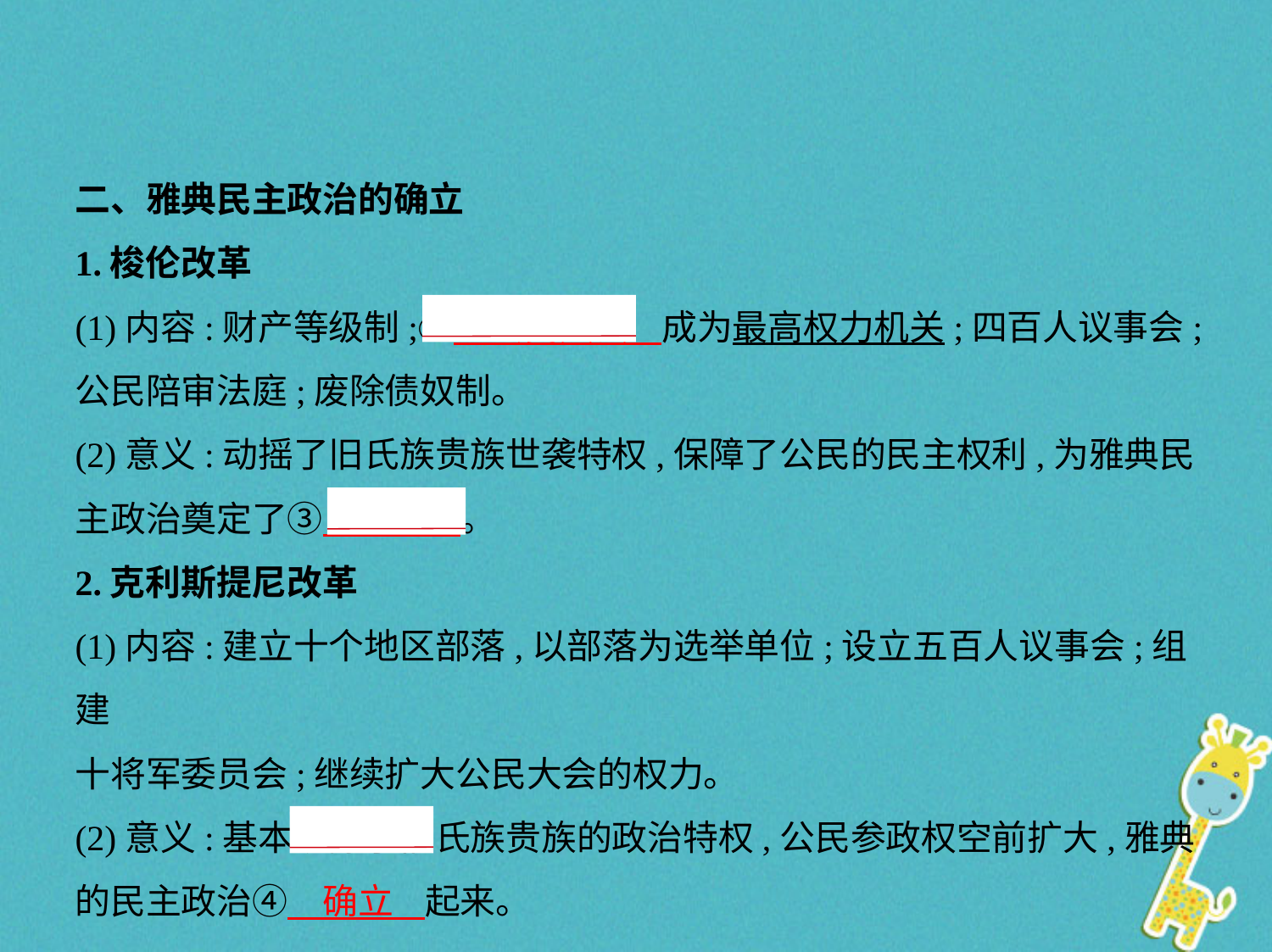

二、雅典民主政治的确立
1.梭伦改革
(1)内容:财产等级制;②　公民大会    成为最高权力机关;四百人议事会;
公民陪审法庭;废除债奴制。
(2)意义:动摇了旧氏族贵族世袭特权,保障了公民的民主权利,为雅典民
主政治奠定了③　基础    。
2.克利斯提尼改革
(1)内容:建立十个地区部落,以部落为选举单位;设立五百人议事会;组建
十将军委员会;继续扩大公民大会的权力。
(2)意义:基本铲除了旧氏族贵族的政治特权,公民参政权空前扩大,雅典
的民主政治④　确立    起来。